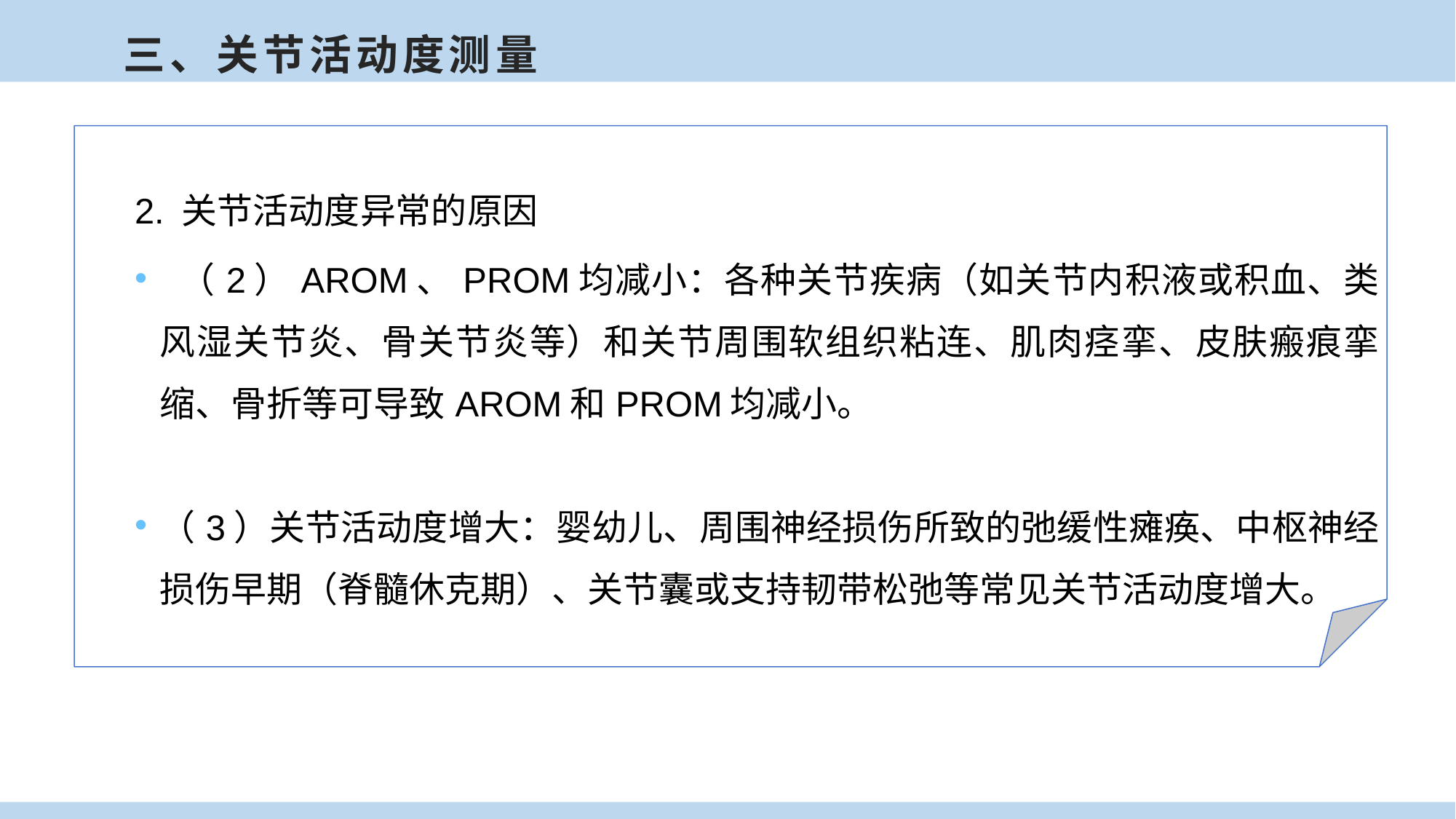

三、关节活动度测量

2. 关节活动度异常的原因
 （2）AROM、PROM均减小：各种关节疾病（如关节内积液或积血、类风湿关节炎、骨关节炎等）和关节周围软组织粘连、肌肉痉挛、皮肤瘢痕挛缩、骨折等可导致AROM和PROM均减小。

（3）关节活动度增大：婴幼儿、周围神经损伤所致的弛缓性瘫痪、中枢神经损伤早期（脊髓休克期）、关节囊或支持韧带松弛等常见关节活动度增大。